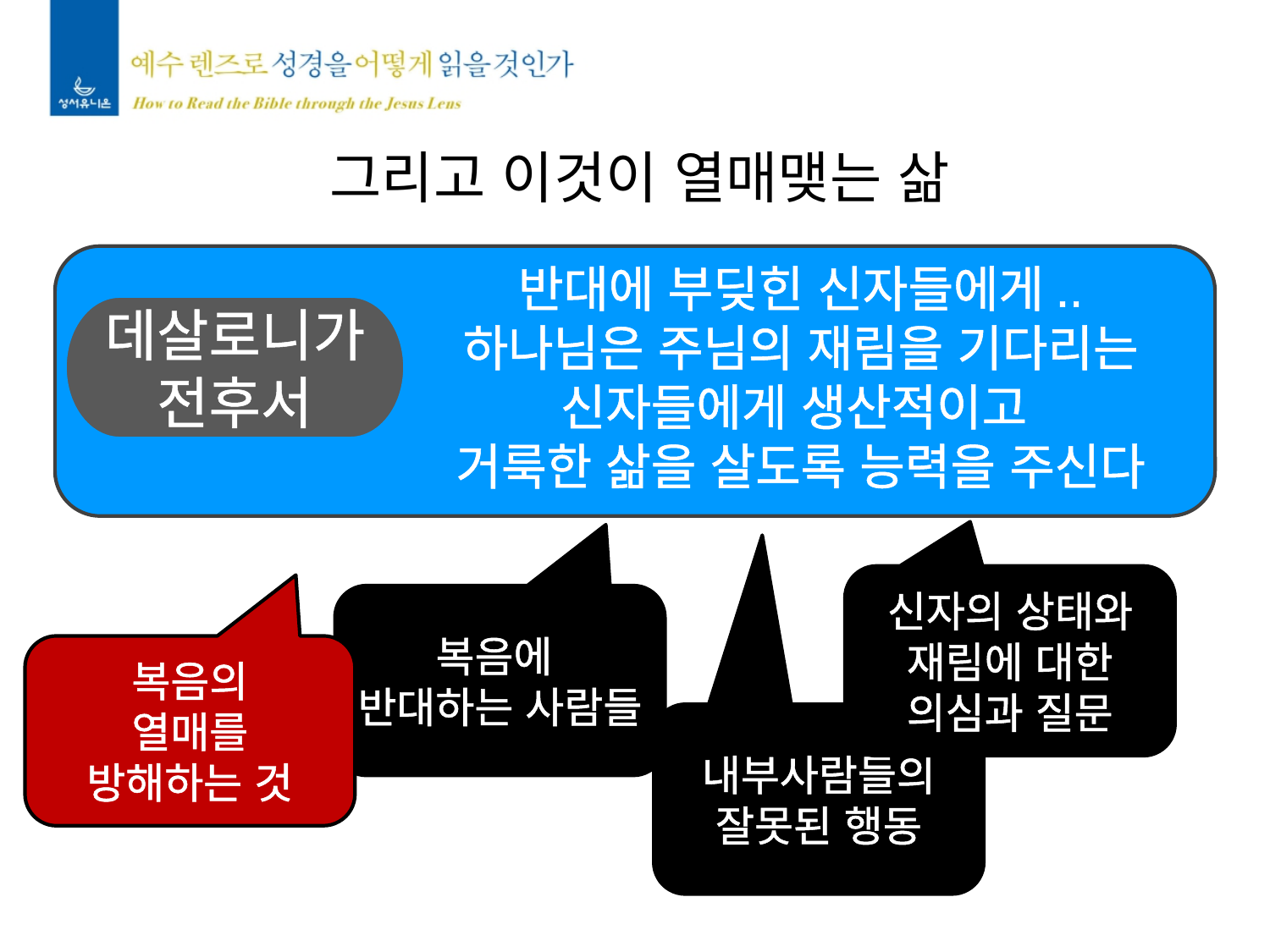

그리고 이것이 열매맺는 삶

반대에 부딪힌 신자들에게..
하나님은 주님의 재림을 기다리는
신자들에게 생산적이고
거룩한 삶을 살도록 능력을 주신다
데살로니가
전후서
신자의 상태와
재림에 대한
의심과 질문
복음에
반대하는 사람들
복음의
열매를
방해하는 것
내부사람들의
잘못된 행동